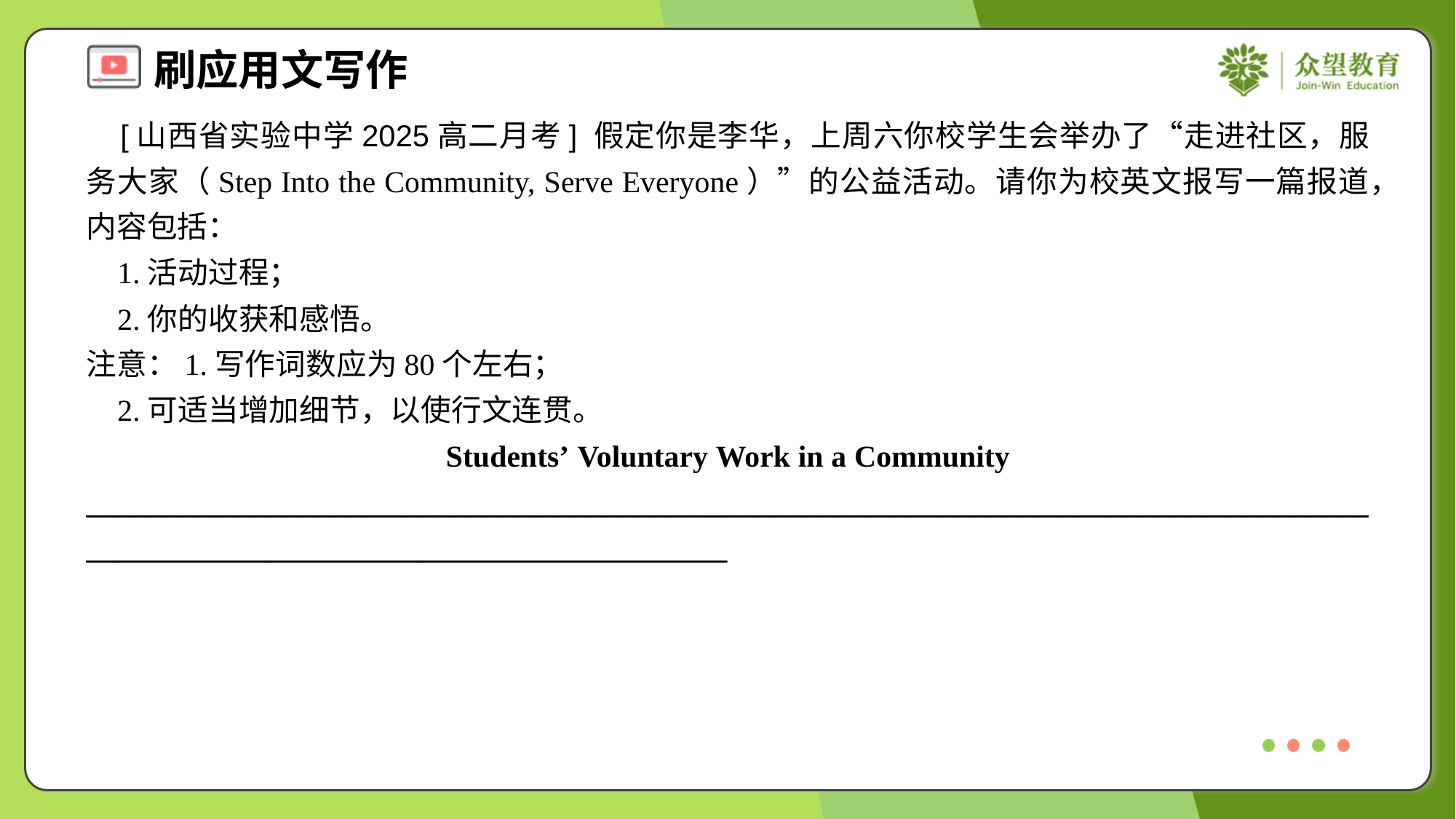

[山西省实验中学2025高二月考] 假定你是李华，上周六你校学生会举办了“走进社区，服务大家（Step Into the Community, Serve Everyone）”的公益活动。请你为校英文报写一篇报道，内容包括：
    1.活动过程；
    2.你的收获和感悟。
注意：1.写作词数应为80个左右；
    2.可适当增加细节，以使行文连贯。
Students’ Voluntary Work in a Community
______________________________________________________________________________________________________________________________